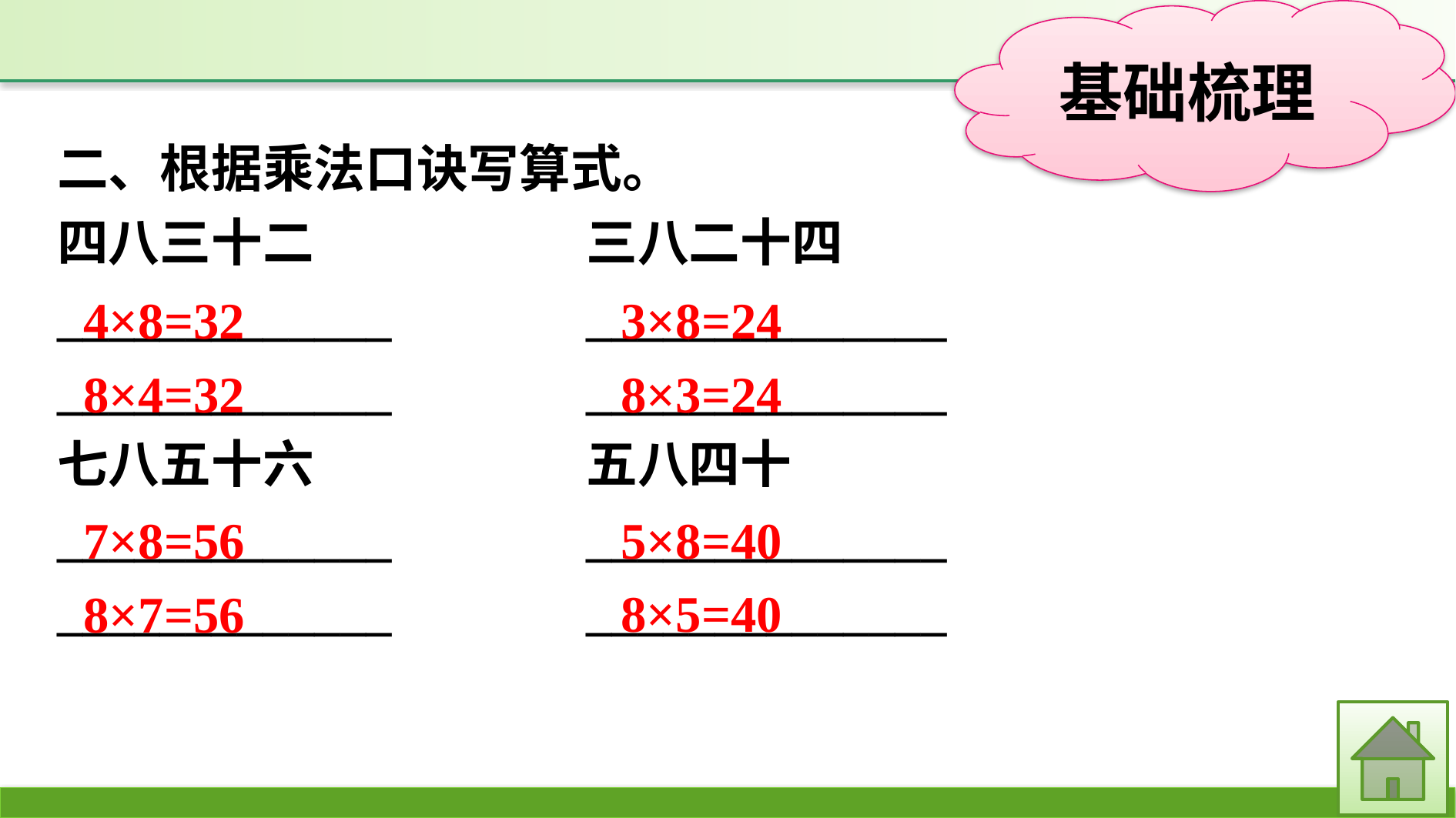

二、根据乘法口诀写算式。
四八三十二　　　　　	三八二十四
_____________		______________
_____________		______________
七八五十六			五八四十
_____________		______________
_____________		______________
3×8=24
8×3=24
4×8=32
8×4=32
5×8=40
8×5=40
7×8=56
8×7=56